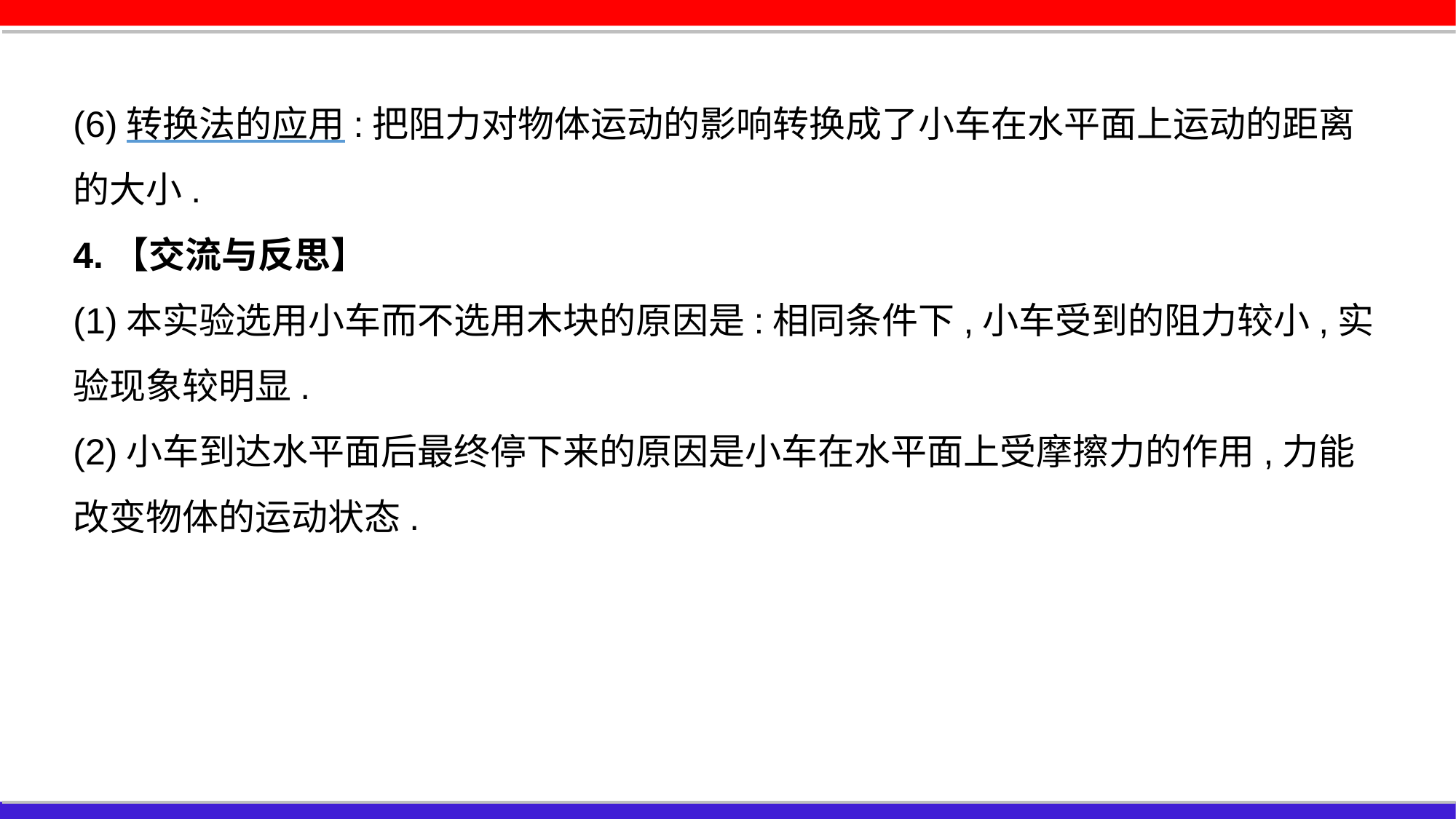

(6)转换法的应用:把阻力对物体运动的影响转换成了小车在水平面上运动的距离的大小.
4.【交流与反思】
(1)本实验选用小车而不选用木块的原因是:相同条件下,小车受到的阻力较小,实验现象较明显.
(2)小车到达水平面后最终停下来的原因是小车在水平面上受摩擦力的作用,力能改变物体的运动状态.